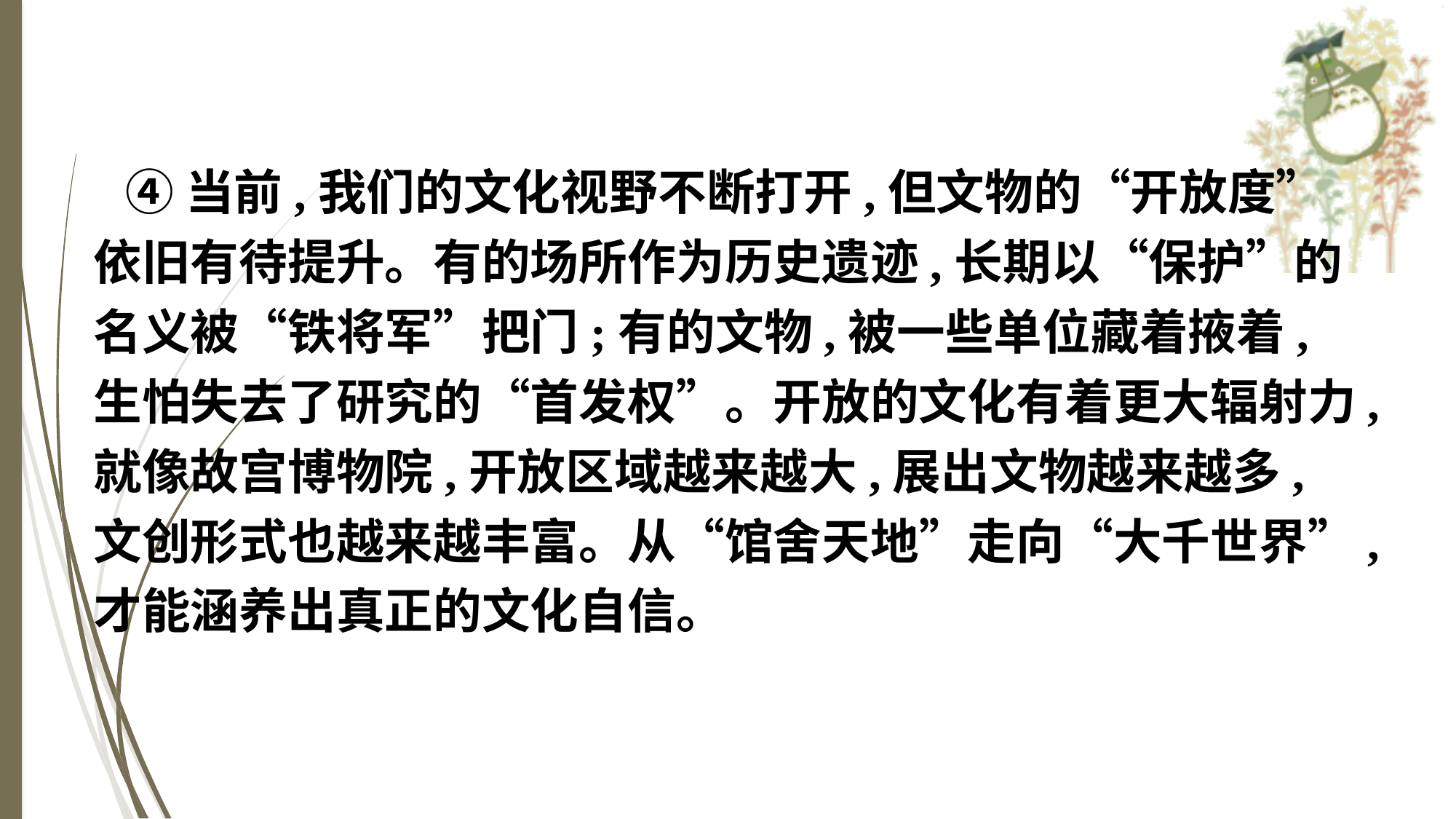

④当前,我们的文化视野不断打开,但文物的“开放度”依旧有待提升。有的场所作为历史遗迹,长期以“保护”的名义被“铁将军”把门;有的文物,被一些单位藏着掖着,生怕失去了研究的“首发权”。开放的文化有着更大辐射力,就像故宫博物院,开放区域越来越大,展出文物越来越多,文创形式也越来越丰富。从“馆舍天地”走向“大千世界”,才能涵养出真正的文化自信。